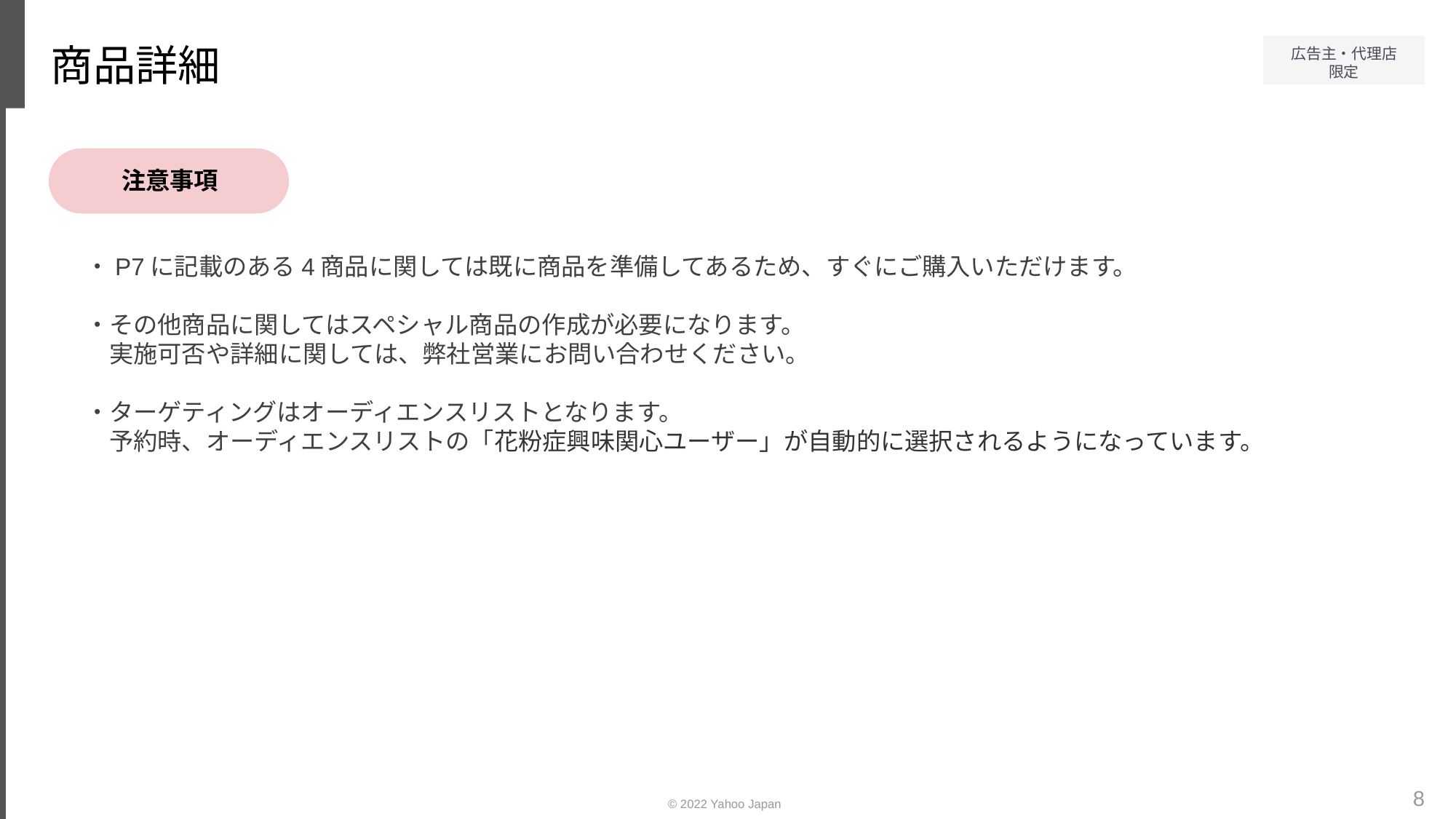

商品詳細

注意事項
・P7に記載のある4商品に関しては既に商品を準備してあるため、すぐにご購入いただけます。

・その他商品に関してはスペシャル商品の作成が必要になります。
　実施可否や詳細に関しては、弊社営業にお問い合わせください。

・ターゲティングはオーディエンスリストとなります。
　予約時、オーディエンスリストの「花粉症興味関心ユーザー」が自動的に選択されるようになっています。

8